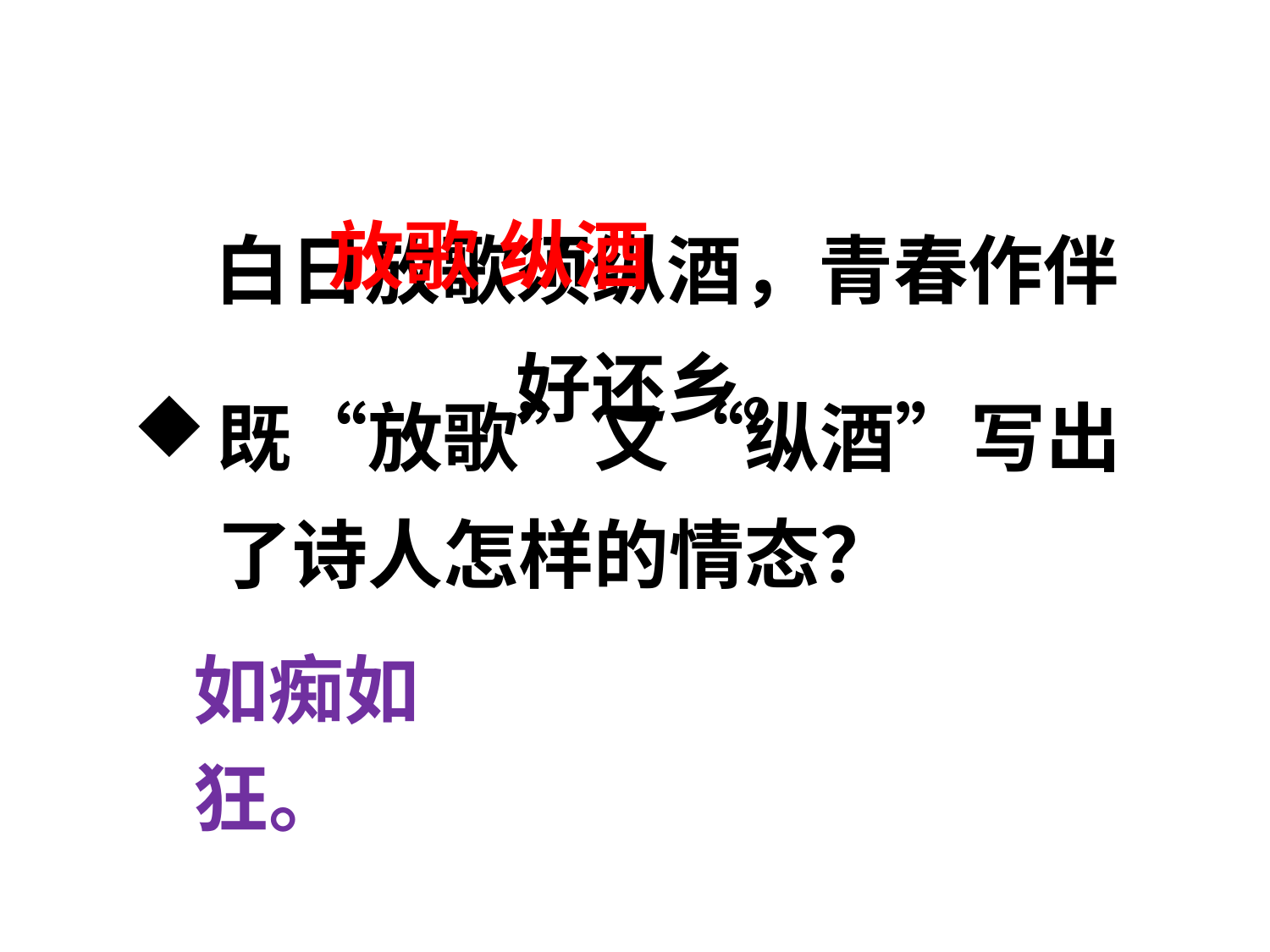

白日放歌须纵酒，青春作伴好还乡。
纵酒
放歌
既“放歌”又“纵酒”写出了诗人怎样的情态？
如痴如狂。